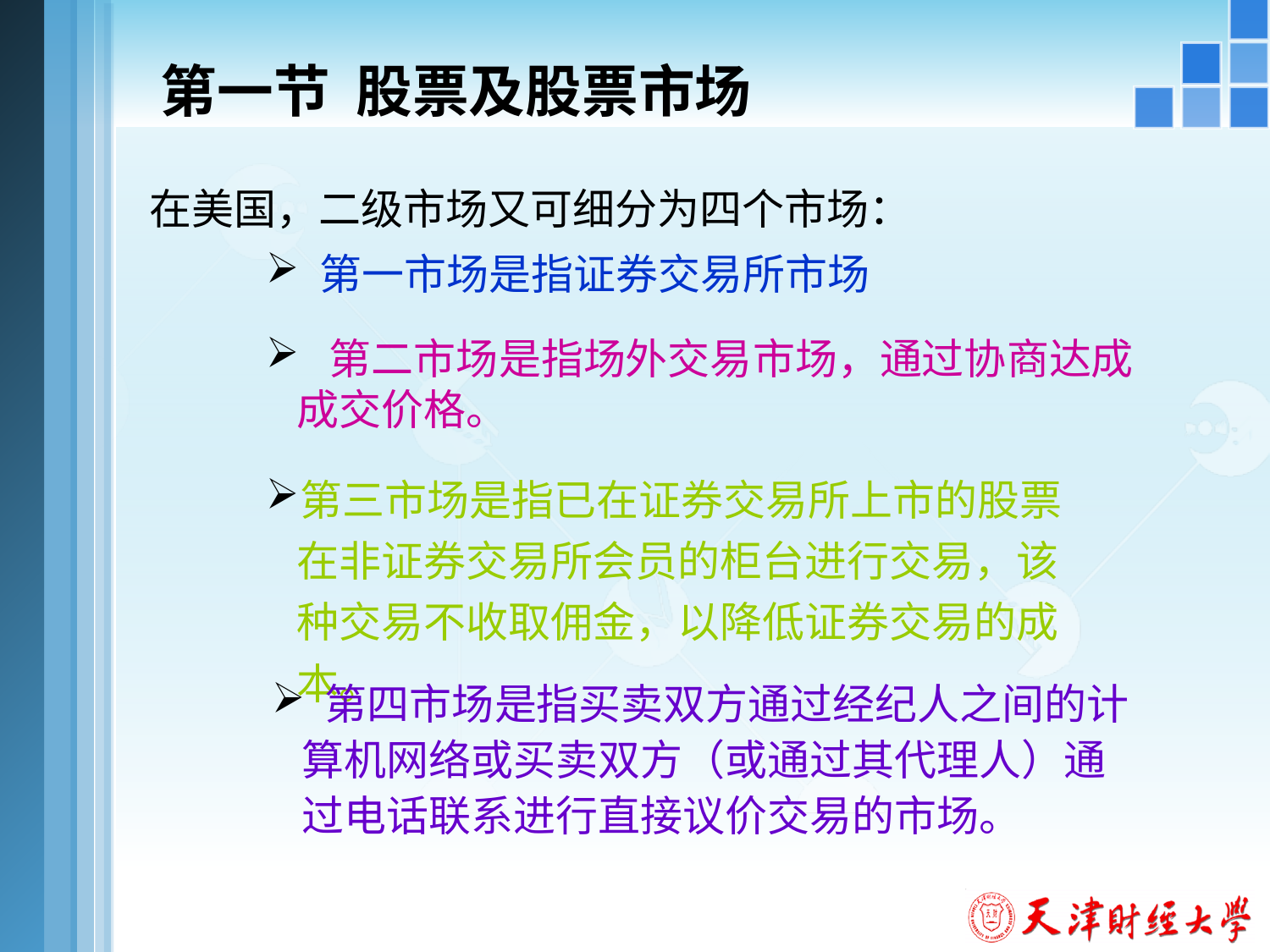

# 第一节  股票及股票市场
在美国，二级市场又可细分为四个市场：
 第一市场是指证券交易所市场
  第二市场是指场外交易市场，通过协商达成成交价格。
第三市场是指已在证券交易所上市的股票在非证券交易所会员的柜台进行交易，该种交易不收取佣金，以降低证券交易的成本。
 第四市场是指买卖双方通过经纪人之间的计算机网络或买卖双方（或通过其代理人）通过电话联系进行直接议价交易的市场。